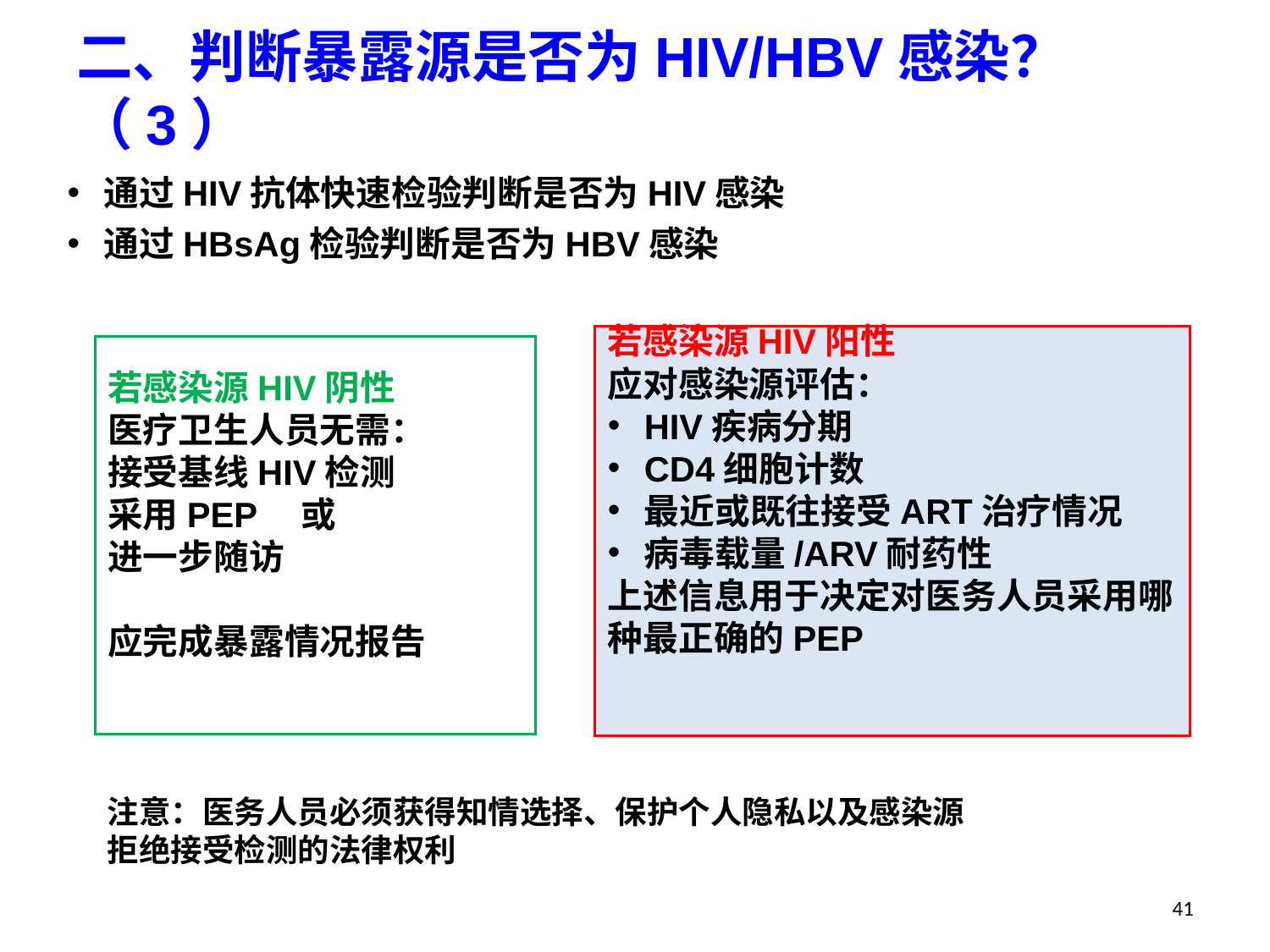

二、判断暴露源是否为HIV/HBV感染？（3）
通过HIV抗体快速检验判断是否为HIV感染
通过HBsAg检验判断是否为HBV感染
若感染源HIV阳性
应对感染源评估：
HIV疾病分期
CD4细胞计数
最近或既往接受ART治疗情况
病毒载量/ARV耐药性
上述信息用于决定对医务人员采用哪种最正确的PEP

若感染源HIV阴性
医疗卫生人员无需：
接受基线HIV检测
采用PEP　或
进一步随访

应完成暴露情况报告

注意：医务人员必须获得知情选择、保护个人隐私以及感染源
拒绝接受检测的法律权利
41